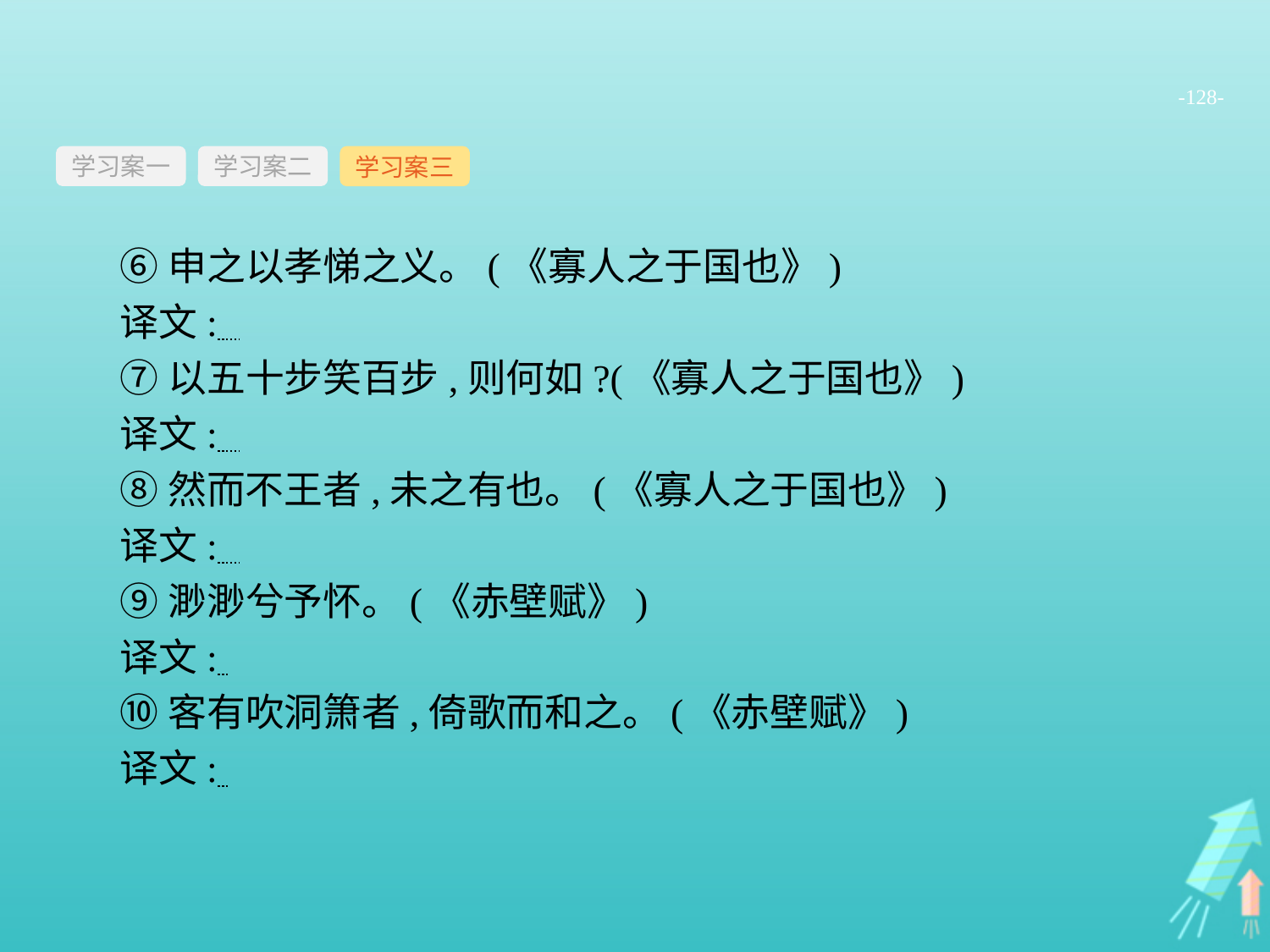

-128-
学习案一
学习案三
学习案二
⑥申之以孝悌之义。(《寡人之于国也》)
译文:
⑦以五十步笑百步,则何如?(《寡人之于国也》)
译文:
⑧然而不王者,未之有也。(《寡人之于国也》)
译文:
⑨渺渺兮予怀。(《赤壁赋》)
译文:
⑩客有吹洞箫者,倚歌而和之。(《赤壁赋》)
译文: